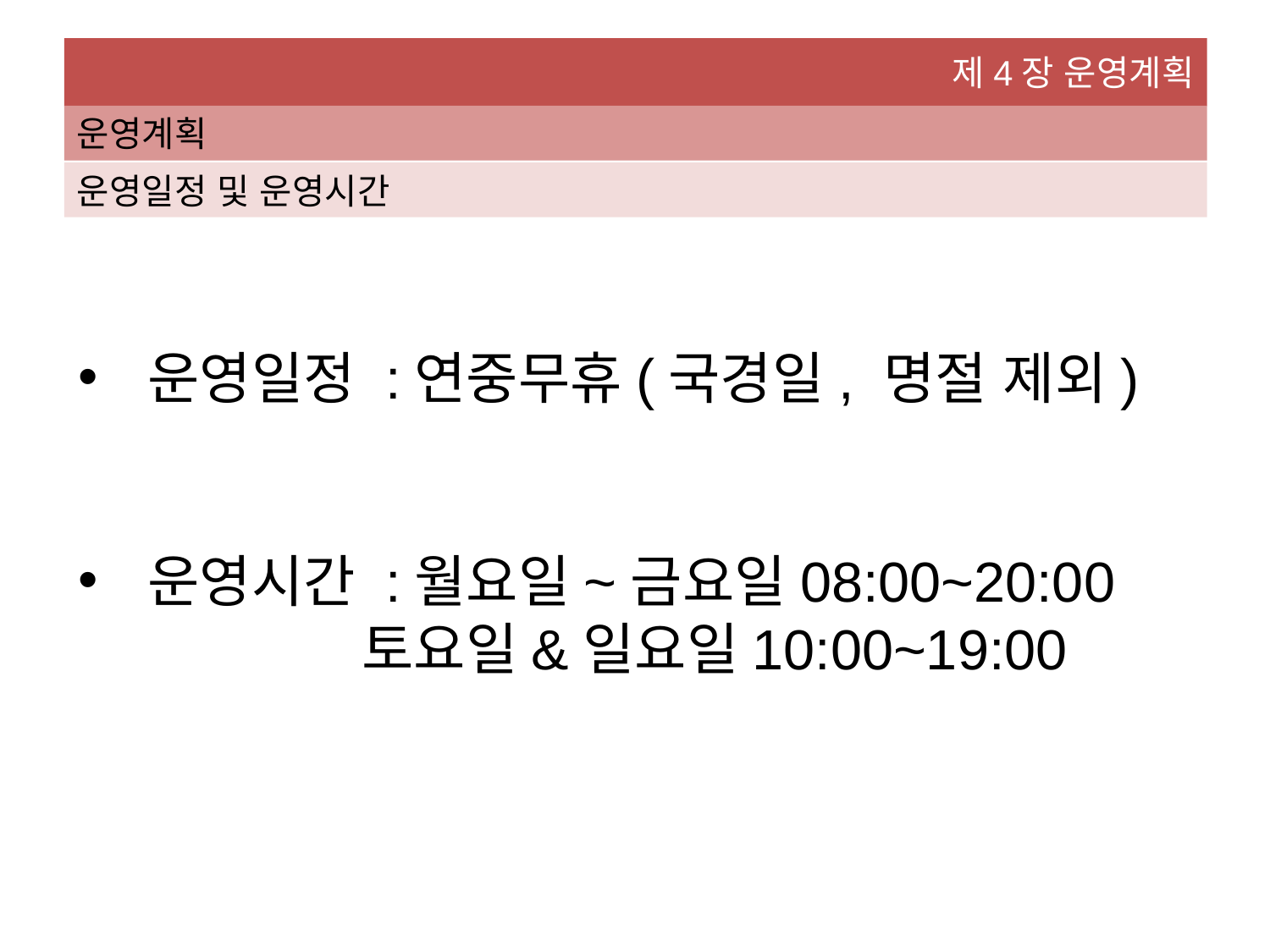

제4장 운영계획
운영계획
운영일정 및 운영시간
 운영일정 :연중무휴(국경일, 명절 제외)

 운영시간 :월요일~금요일08:00~20:00
                 토요일&일요일10:00~19:00